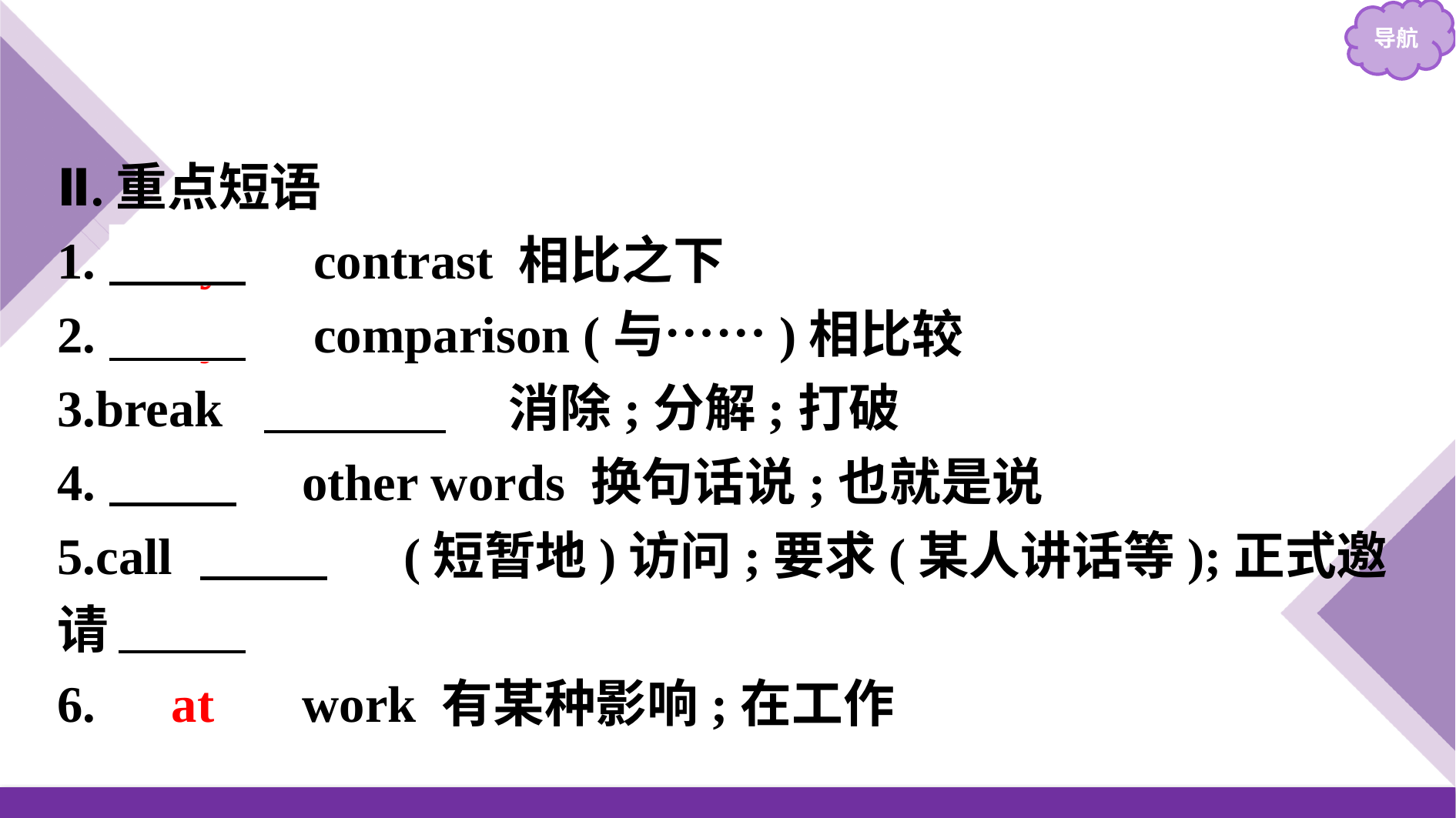

Ⅱ.重点短语
1.　by　 contrast 相比之下
2.　by　 comparison (与……)相比较
3.break 　down　 消除;分解;打破
4.　in　 other words 换句话说;也就是说
5.call 　on　 (短暂地)访问;要求(某人讲话等);正式邀请
6.　at　 work 有某种影响;在工作